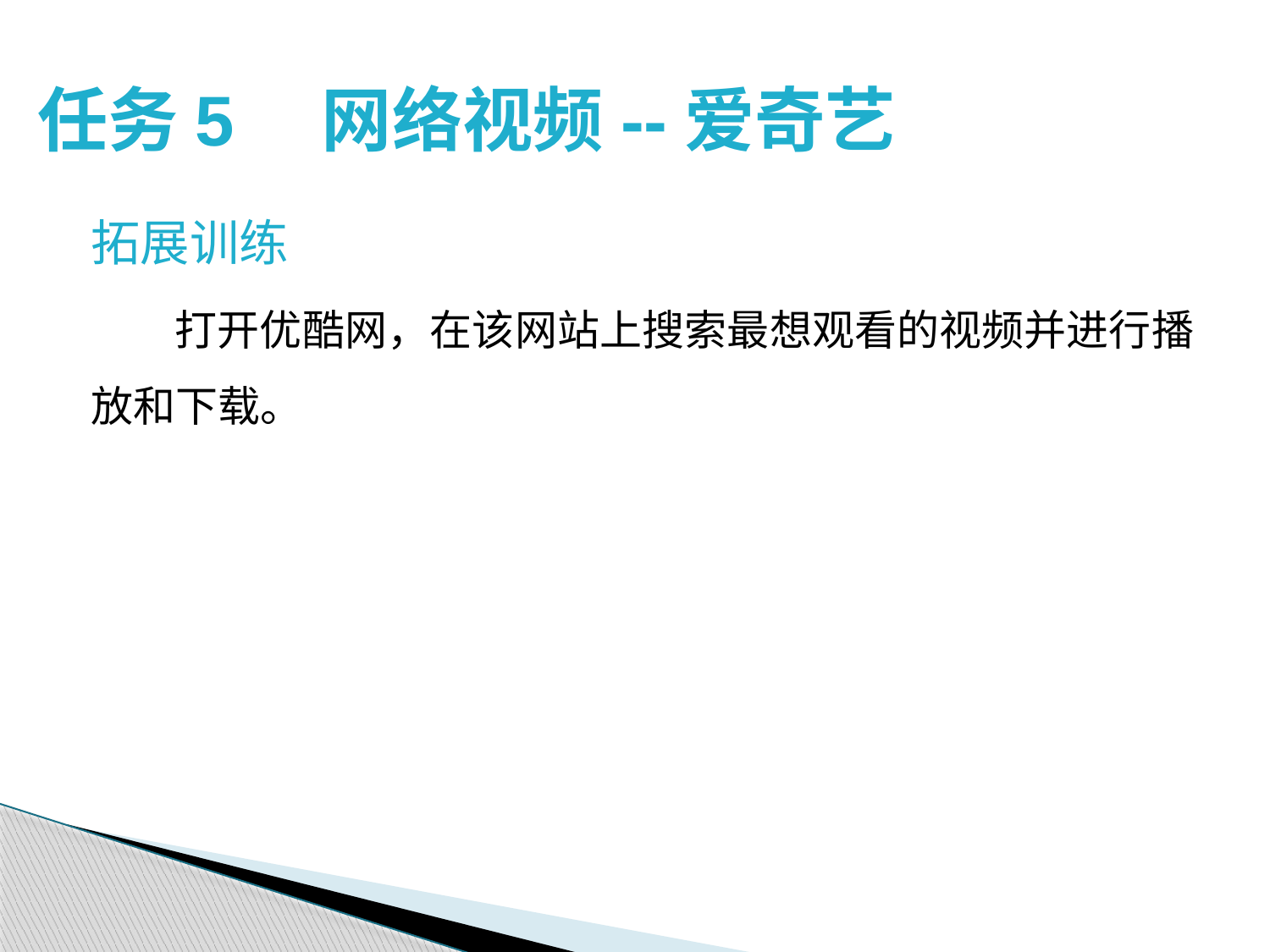

# 任务5　网络视频--爱奇艺
拓展训练
打开优酷网，在该网站上搜索最想观看的视频并进行播放和下载。